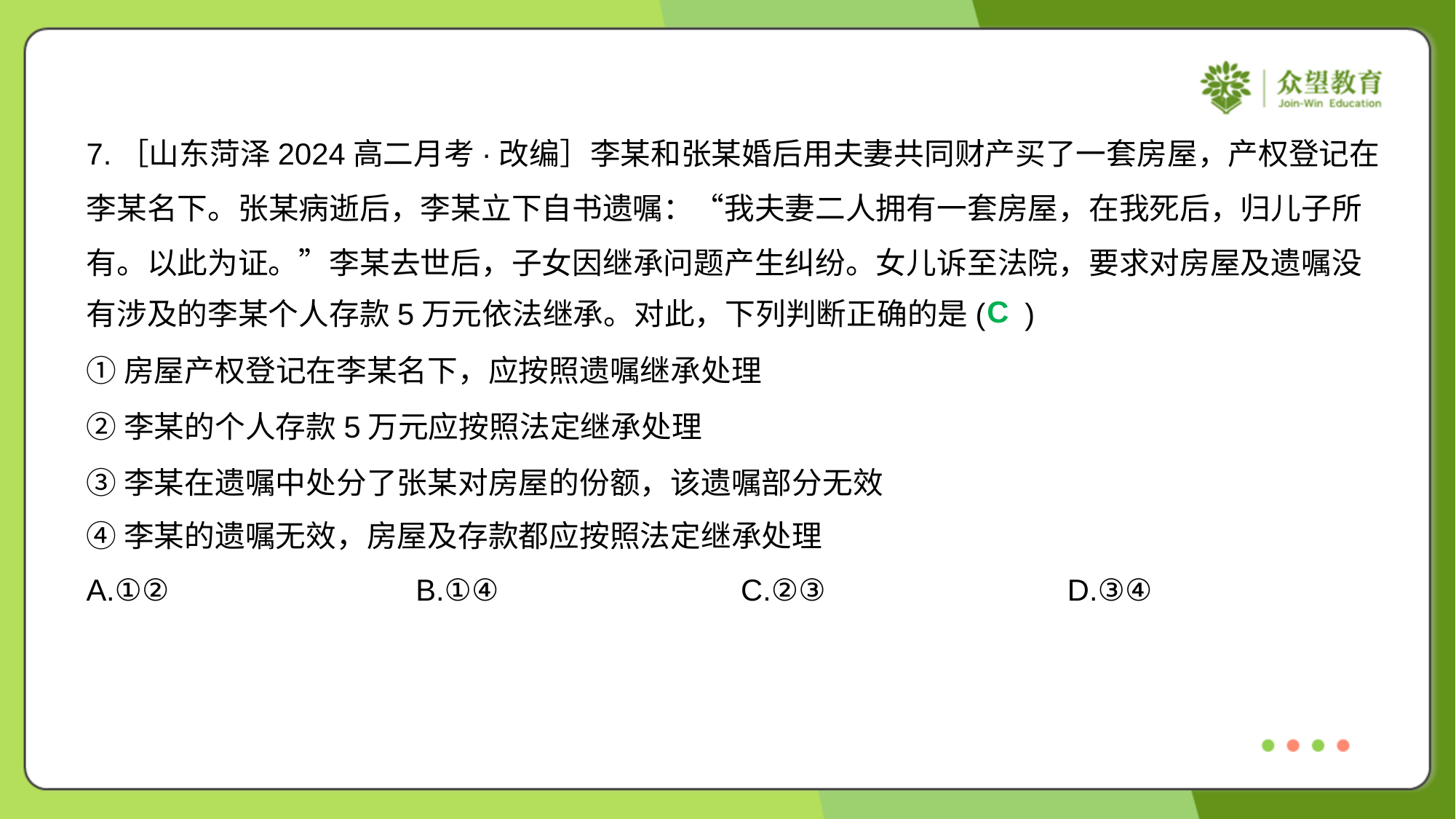

7.［山东菏泽2024高二月考·改编］李某和张某婚后用夫妻共同财产买了一套房屋，产权登记在
李某名下。张某病逝后，李某立下自书遗嘱：“我夫妻二人拥有一套房屋，在我死后，归儿子所
有。以此为证。”李某去世后，子女因继承问题产生纠纷。女儿诉至法院，要求对房屋及遗嘱没
有涉及的李某个人存款5万元依法继承。对此，下列判断正确的是(     )
C
①房屋产权登记在李某名下，应按照遗嘱继承处理
②李某的个人存款5万元应按照法定继承处理
③李某在遗嘱中处分了张某对房屋的份额，该遗嘱部分无效
④李某的遗嘱无效，房屋及存款都应按照法定继承处理
A.①②	B.①④	C.②③	D.③④